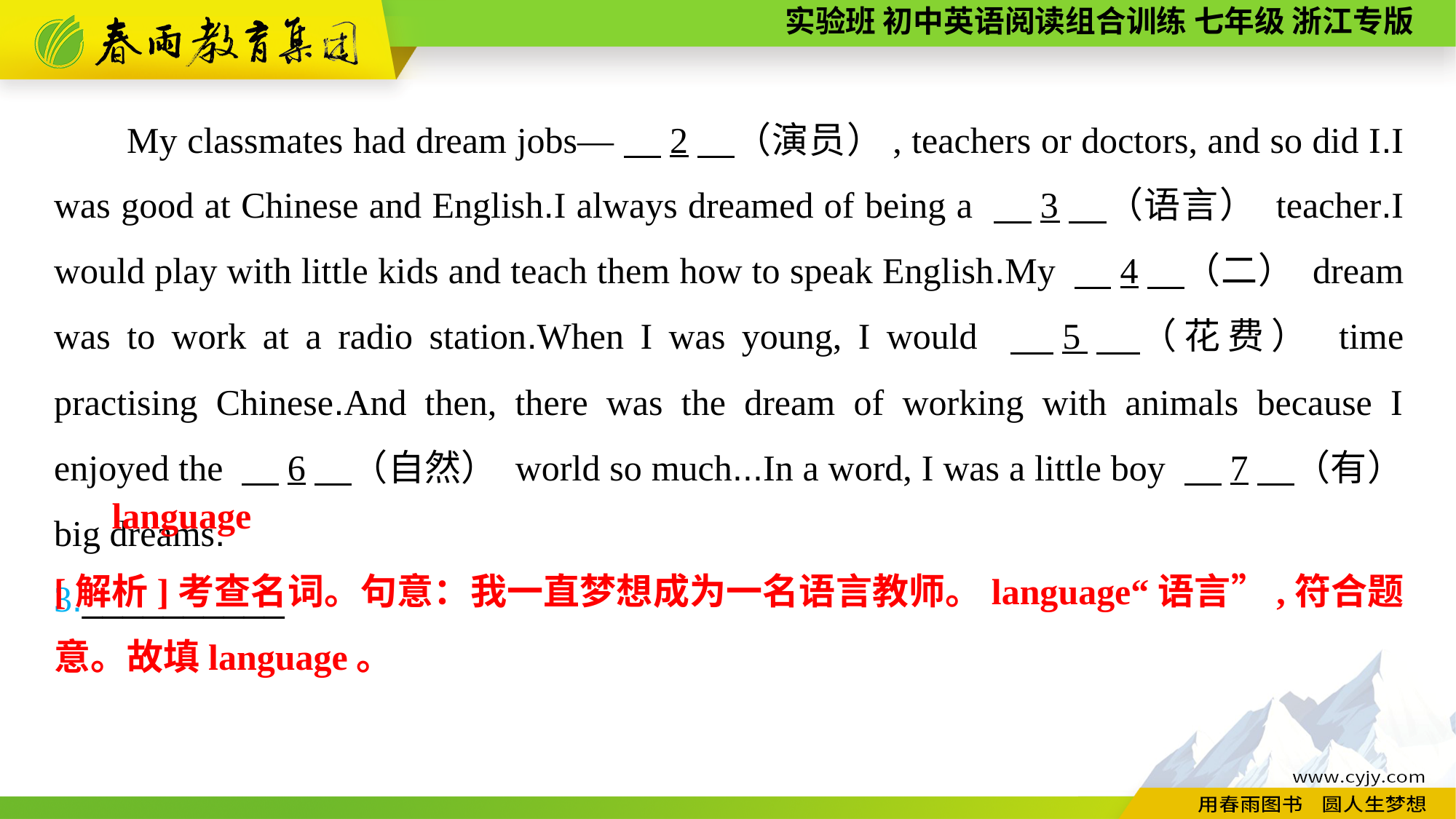

My classmates had dream jobs—　2　（演员）, teachers or doctors, and so did I.I was good at Chinese and English.I always dreamed of being a 　3　（语言） teacher.I would play with little kids and teach them how to speak English.My 　4　（二） dream was to work at a radio station.When I was young, I would 　5　（花费） time practising Chinese.And then, there was the dream of working with animals because I enjoyed the 　6　（自然） world so much...In a word, I was a little boy 　7　（有） big dreams.
3.__________
language
[解析]考查名词。句意：我一直梦想成为一名语言教师。language“语言”,符合题意。故填language。